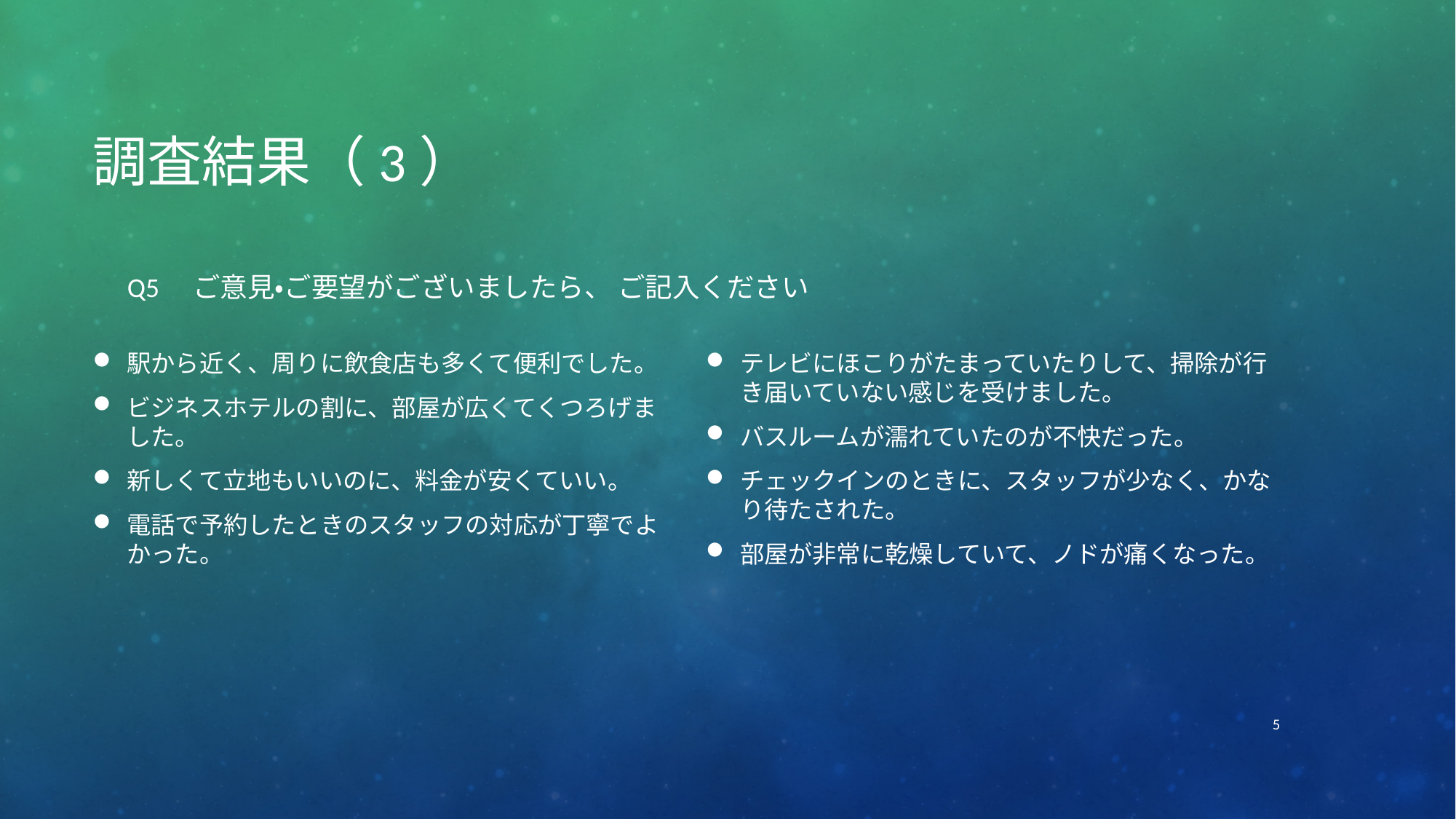

# 調査結果（3）
Q5　ご意見・ご要望がございましたら、 ご記入ください
駅から近く、周りに飲食店も多くて便利でした。
ビジネスホテルの割に、部屋が広くてくつろげました。
新しくて立地もいいのに、料金が安くていい。
電話で予約したときのスタッフの対応が丁寧でよかった。

テレビにほこりがたまっていたりして、掃除が行き届いていない感じを受けました。
バスルームが濡れていたのが不快だった。
チェックインのときに、スタッフが少なく、かなり待たされた。
部屋が非常に乾燥していて、ノドが痛くなった。

5